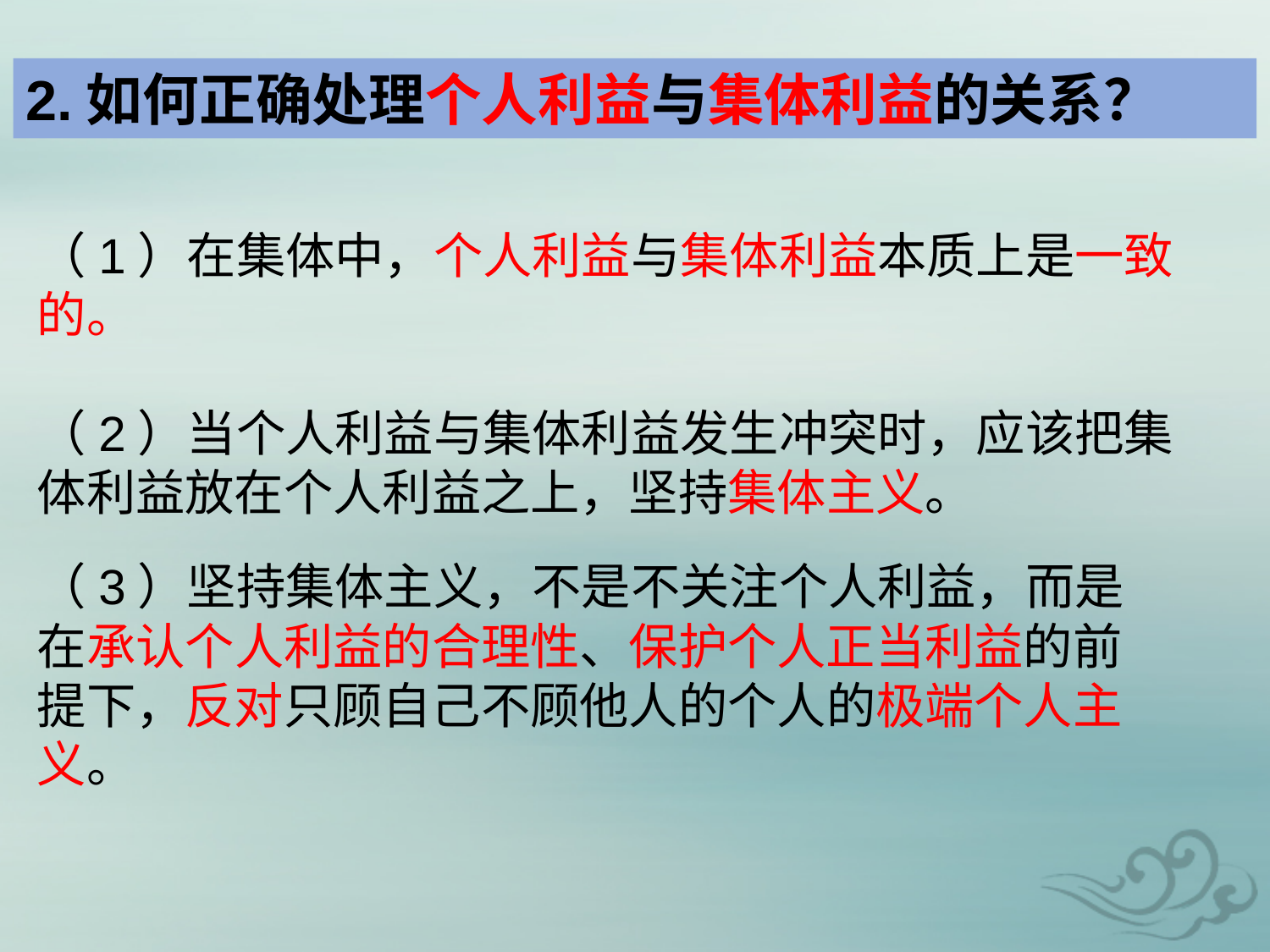

2.如何正确处理个人利益与集体利益的关系？
（1）在集体中，个人利益与集体利益本质上是一致的。

（2）当个人利益与集体利益发生冲突时，应该把集体利益放在个人利益之上，坚持集体主义。
（3）坚持集体主义，不是不关注个人利益，而是在承认个人利益的合理性、保护个人正当利益的前提下，反对只顾自己不顾他人的个人的极端个人主义。